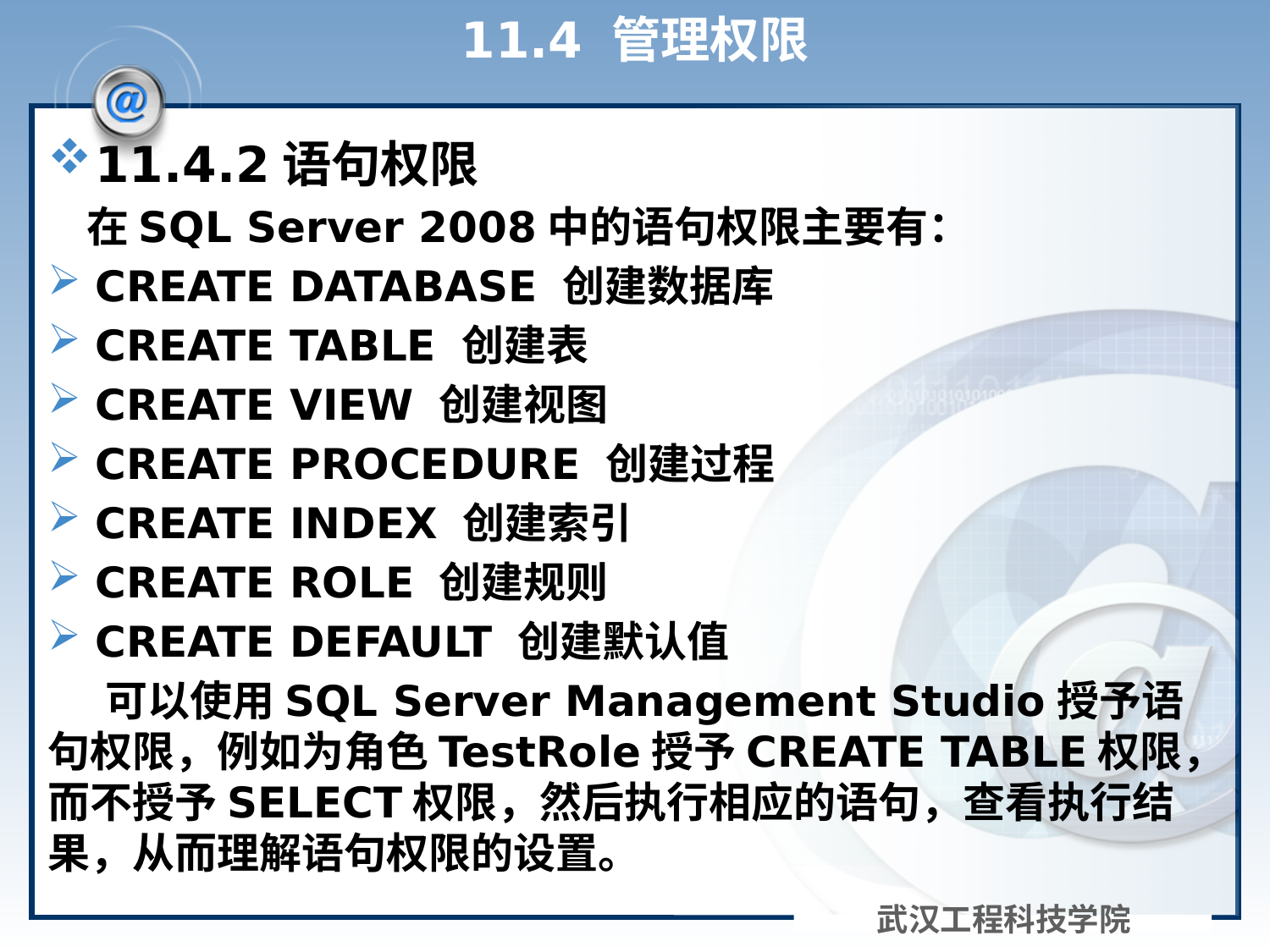

# 11.4 管理权限
11.4.2语句权限
   在SQL Server 2008中的语句权限主要有：
CREATE DATABASE 创建数据库
CREATE TABLE 创建表
CREATE VIEW 创建视图
CREATE PROCEDURE 创建过程
CREATE INDEX 创建索引
CREATE ROLE 创建规则
CREATE DEFAULT 创建默认值
     可以使用SQL Server Management Studio授予语句权限，例如为角色TestRole授予CREATE TABLE权限，而不授予SELECT权限，然后执行相应的语句，查看执行结果，从而理解语句权限的设置。

武汉工程科技学院